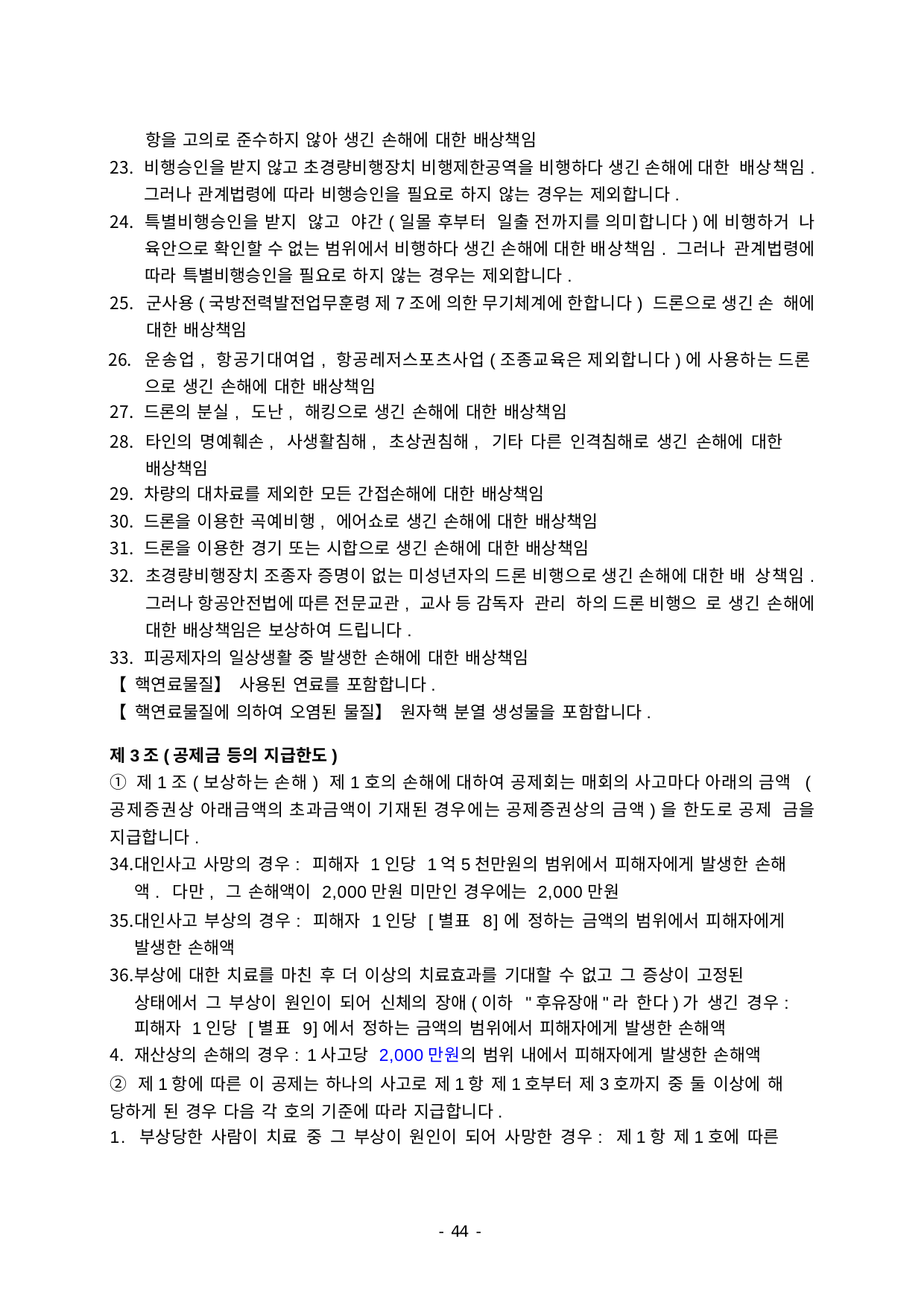

항을 고의로 준수하지 않아 생긴 손해에 대한 배상책임
비행승인을 받지 않고 초경량비행장치 비행제한공역을 비행하다 생긴 손해에 대한  배상책임. 그러나 관계법령에 따라 비행승인을 필요로 하지 않는 경우는 제외합니다.
특별비행승인을 받지 않고 야간(일몰 후부터 일출 전까지를 의미합니다)에 비행하거  나 육안으로 확인할 수 없는 범위에서 비행하다 생긴 손해에 대한 배상책임. 그러나  관계법령에 따라 특별비행승인을 필요로 하지 않는 경우는 제외합니다.
군사용(국방전력발전업무훈령 제7조에 의한 무기체계에 한합니다) 드론으로 생긴 손  해에 대한 배상책임
운송업, 항공기대여업, 항공레저스포츠사업(조종교육은 제외합니다)에 사용하는 드론  으로 생긴 손해에 대한 배상책임
드론의 분실, 도난, 해킹으로 생긴 손해에 대한 배상책임
타인의 명예훼손, 사생활침해, 초상권침해, 기타 다른 인격침해로 생긴 손해에 대한  배상책임
차량의 대차료를 제외한 모든 간접손해에 대한 배상책임
드론을 이용한 곡예비행, 에어쇼로 생긴 손해에 대한 배상책임
드론을 이용한 경기 또는 시합으로 생긴 손해에 대한 배상책임
초경량비행장치 조종자 증명이 없는 미성년자의 드론 비행으로 생긴 손해에 대한 배  상책임. 그러나 항공안전법에 따른 전문교관, 교사 등 감독자 관리 하의 드론 비행으  로 생긴 손해에 대한 배상책임은 보상하여 드립니다.
피공제자의 일상생활 중 발생한 손해에 대한 배상책임
【핵연료물질】사용된 연료를 포함합니다.
【핵연료물질에 의하여 오염된 물질】원자핵 분열 생성물을 포함합니다.

제3조(공제금 등의 지급한도)
① 제1조(보상하는 손해) 제1호의 손해에 대하여 공제회는 매회의 사고마다 아래의 금액  (공제증권상 아래금액의 초과금액이 기재된 경우에는 공제증권상의 금액)을 한도로 공제  금을 지급합니다.
대인사고 사망의 경우: 피해자 1인당 1억5천만원의 범위에서 피해자에게 발생한 손해  액. 다만, 그 손해액이 2,000만원 미만인 경우에는 2,000만원
대인사고 부상의 경우: 피해자 1인당 [별표 8]에 정하는 금액의 범위에서 피해자에게  발생한 손해액
부상에 대한 치료를 마친 후 더 이상의 치료효과를 기대할 수 없고 그 증상이 고정된  상태에서 그 부상이 원인이 되어 신체의 장애(이하 "후유장애"라 한다)가 생긴 경우:
피해자 1인당 [별표 9]에서 정하는 금액의 범위에서 피해자에게 발생한 손해액
재산상의 손해의 경우: 1사고당 2,000만원의 범위 내에서 피해자에게 발생한 손해액
② 제1항에 따른 이 공제는 하나의 사고로 제1항 제1호부터 제3호까지 중 둘 이상에 해  당하게 된 경우 다음 각 호의 기준에 따라 지급합니다.
1. 부상당한 사람이 치료 중 그 부상이 원인이 되어 사망한 경우: 제1항 제1호에 따른
- 44 -